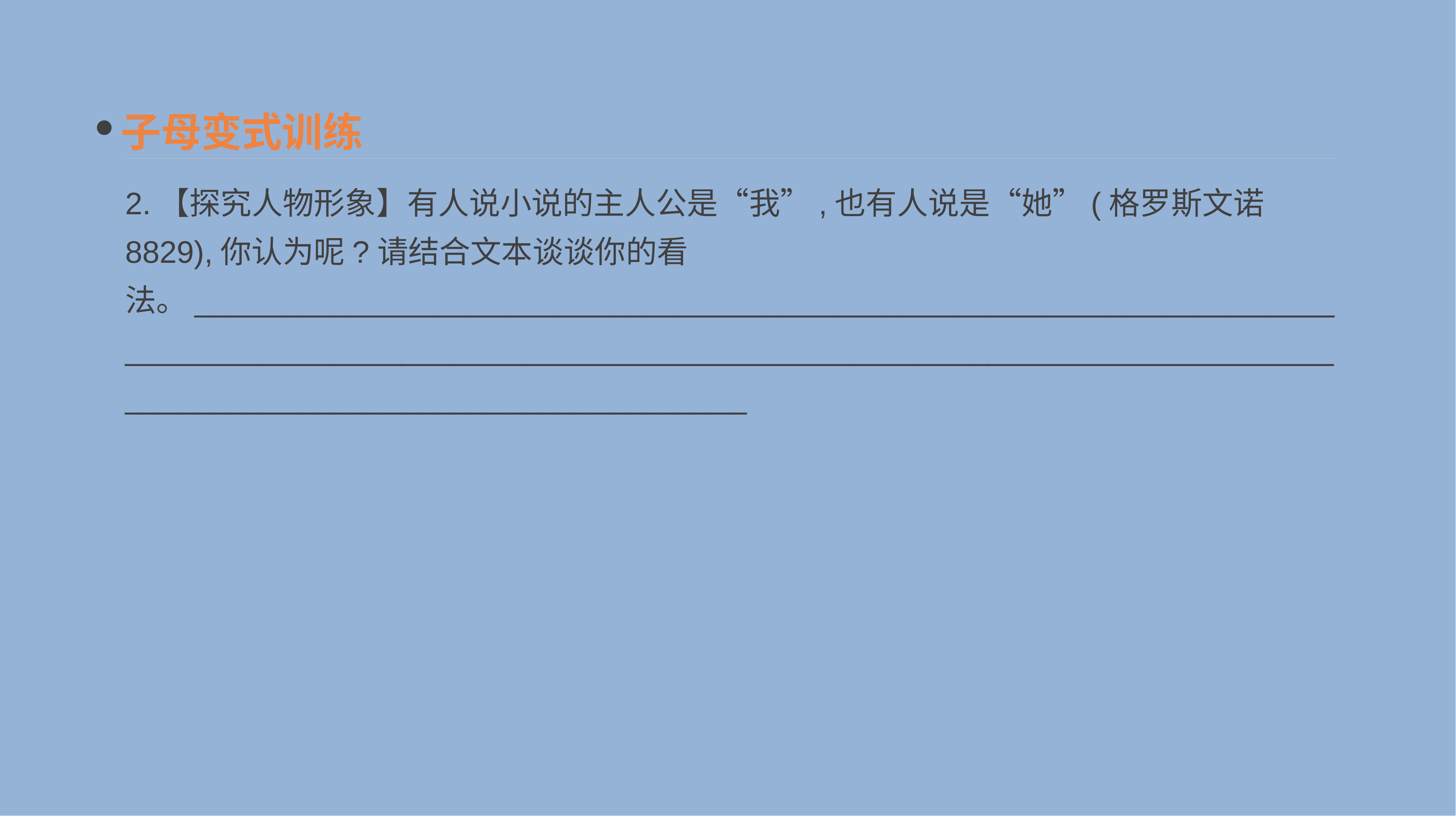

子母变式训练

2.【探究人物形象】有人说小说的主人公是“我”,也有人说是“她”(格罗斯文诺8829),你认为呢?请结合文本谈谈你的看法。____________________________________________________________________________________________________________________________________________________________________________